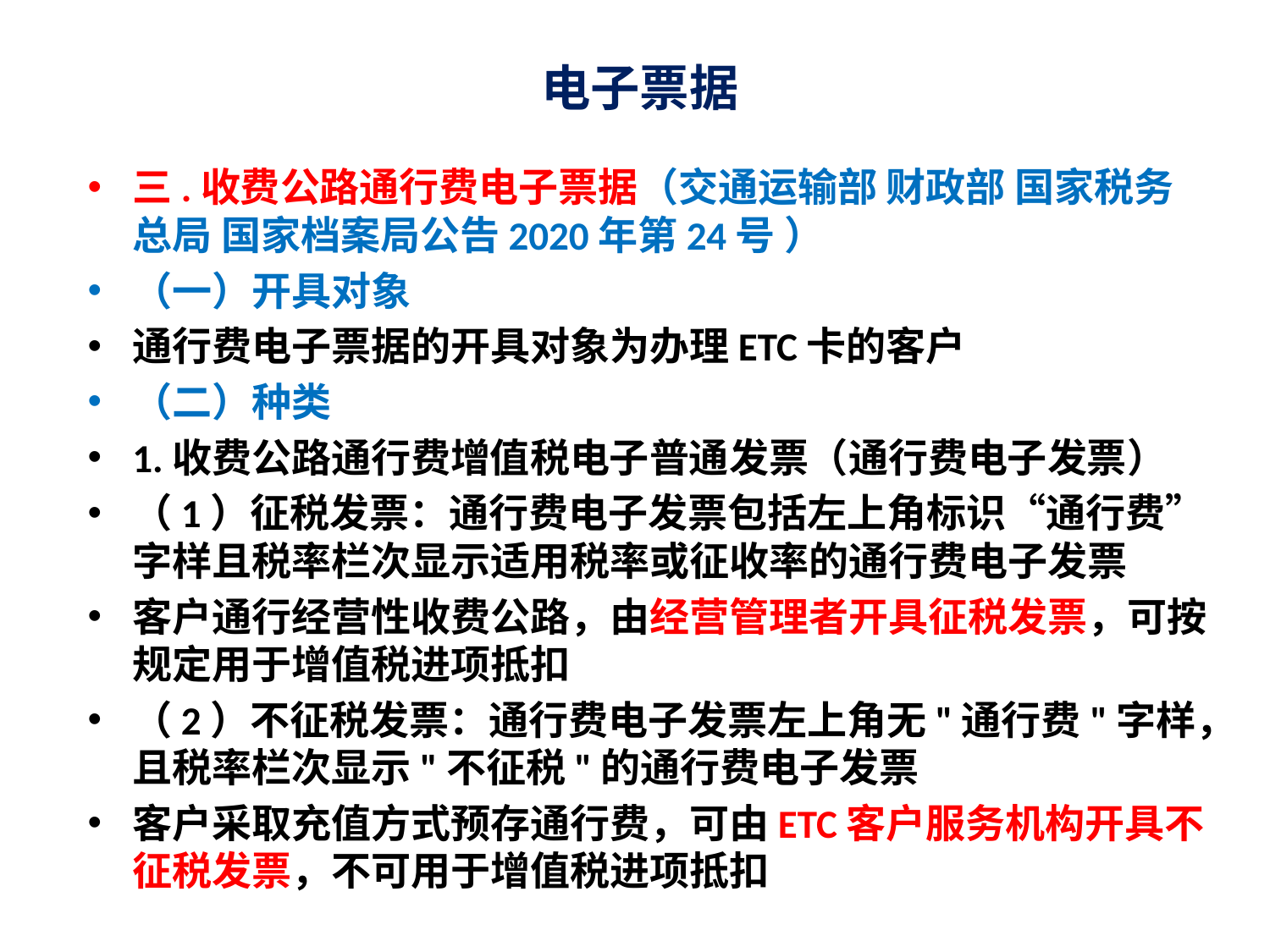

# 电子票据
三.收费公路通行费电子票据（交通运输部 财政部 国家税务总局 国家档案局公告2020年第24号 ）
（一）开具对象
通行费电子票据的开具对象为办理ETC卡的客户
（二）种类
1.收费公路通行费增值税电子普通发票（通行费电子发票）
（1）征税发票：通行费电子发票包括左上角标识“通行费”字样且税率栏次显示适用税率或征收率的通行费电子发票
客户通行经营性收费公路，由经营管理者开具征税发票，可按规定用于增值税进项抵扣
（2）不征税发票：通行费电子发票左上角无"通行费"字样，且税率栏次显示"不征税"的通行费电子发票
客户采取充值方式预存通行费，可由ETC客户服务机构开具不征税发票，不可用于增值税进项抵扣